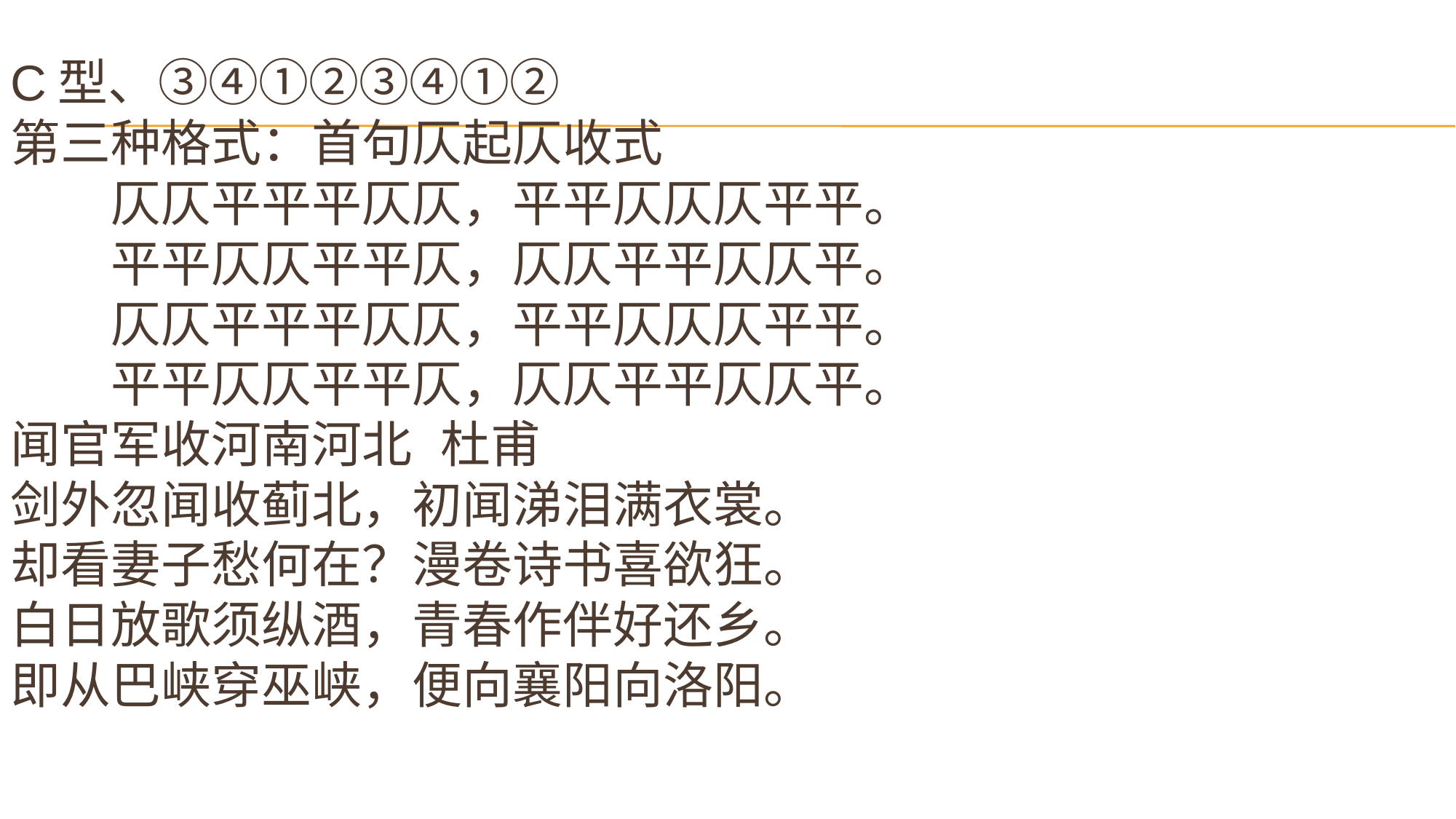

# C型、③④①②③④①② 第三种格式：首句仄起仄收式 　　仄仄平平平仄仄，平平仄仄仄平平。 　　平平仄仄平平仄，仄仄平平仄仄平。 　　仄仄平平平仄仄，平平仄仄仄平平。 　　平平仄仄平平仄，仄仄平平仄仄平。 闻官军收河南河北  杜甫 剑外忽闻收蓟北，初闻涕泪满衣裳。 却看妻子愁何在？漫卷诗书喜欲狂。 白日放歌须纵酒，青春作伴好还乡。 即从巴峡穿巫峡，便向襄阳向洛阳。